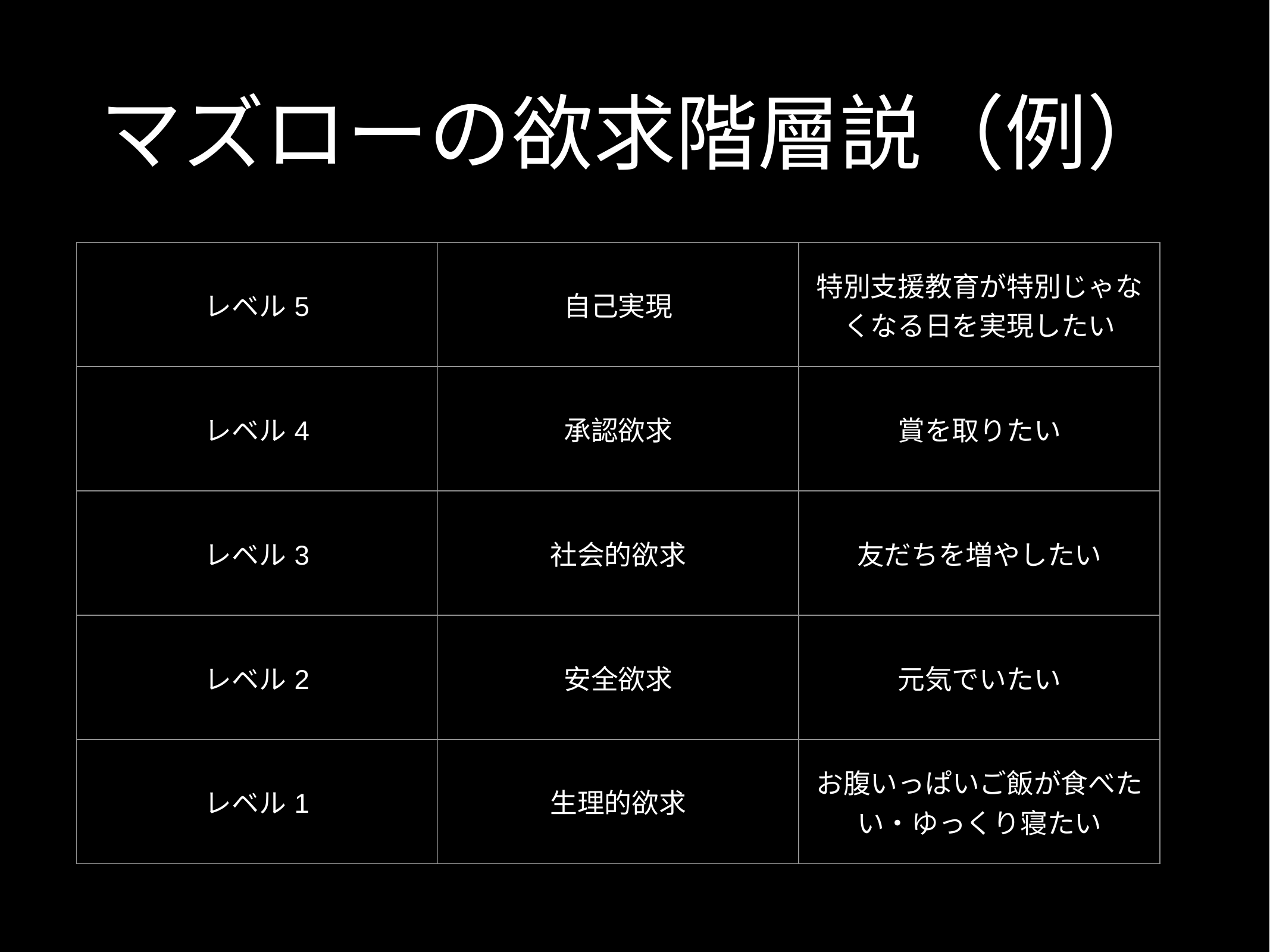

# マズローの欲求階層説（例）
| レベル5 | 自己実現 | 特別支援教育が特別じゃなくなる日を実現したい |
| --- | --- | --- |
| レベル4 | 承認欲求 | 賞を取りたい |
| レベル3 | 社会的欲求 | 友だちを増やしたい |
| レベル2 | 安全欲求 | 元気でいたい |
| レベル1 | 生理的欲求 | お腹いっぱいご飯が食べたい・ゆっくり寝たい |